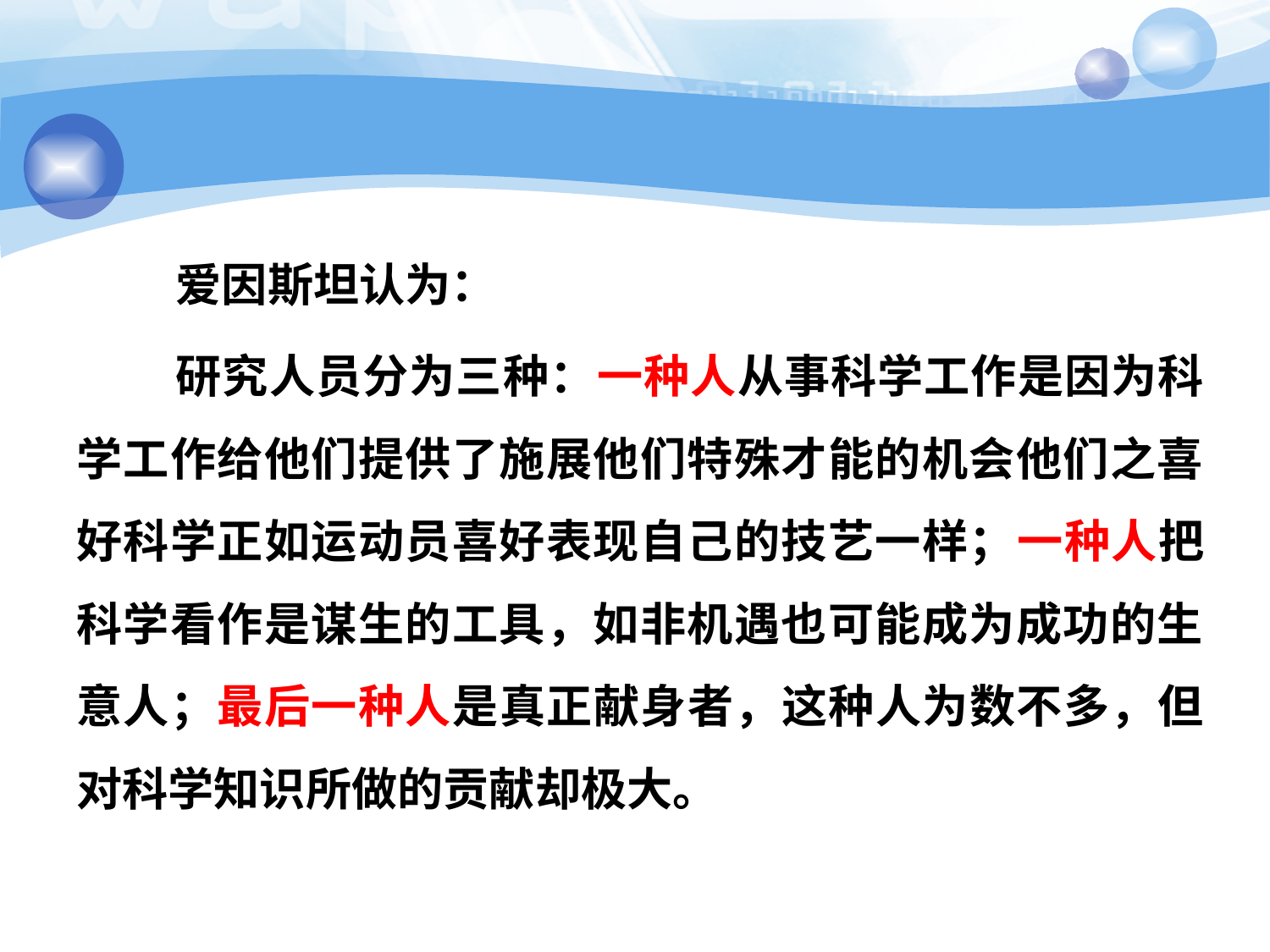

#
爱因斯坦认为：
研究人员分为三种：一种人从事科学工作是因为科学工作给他们提供了施展他们特殊才能的机会他们之喜好科学正如运动员喜好表现自己的技艺一样；一种人把科学看作是谋生的工具，如非机遇也可能成为成功的生意人；最后一种人是真正献身者，这种人为数不多，但对科学知识所做的贡献却极大。